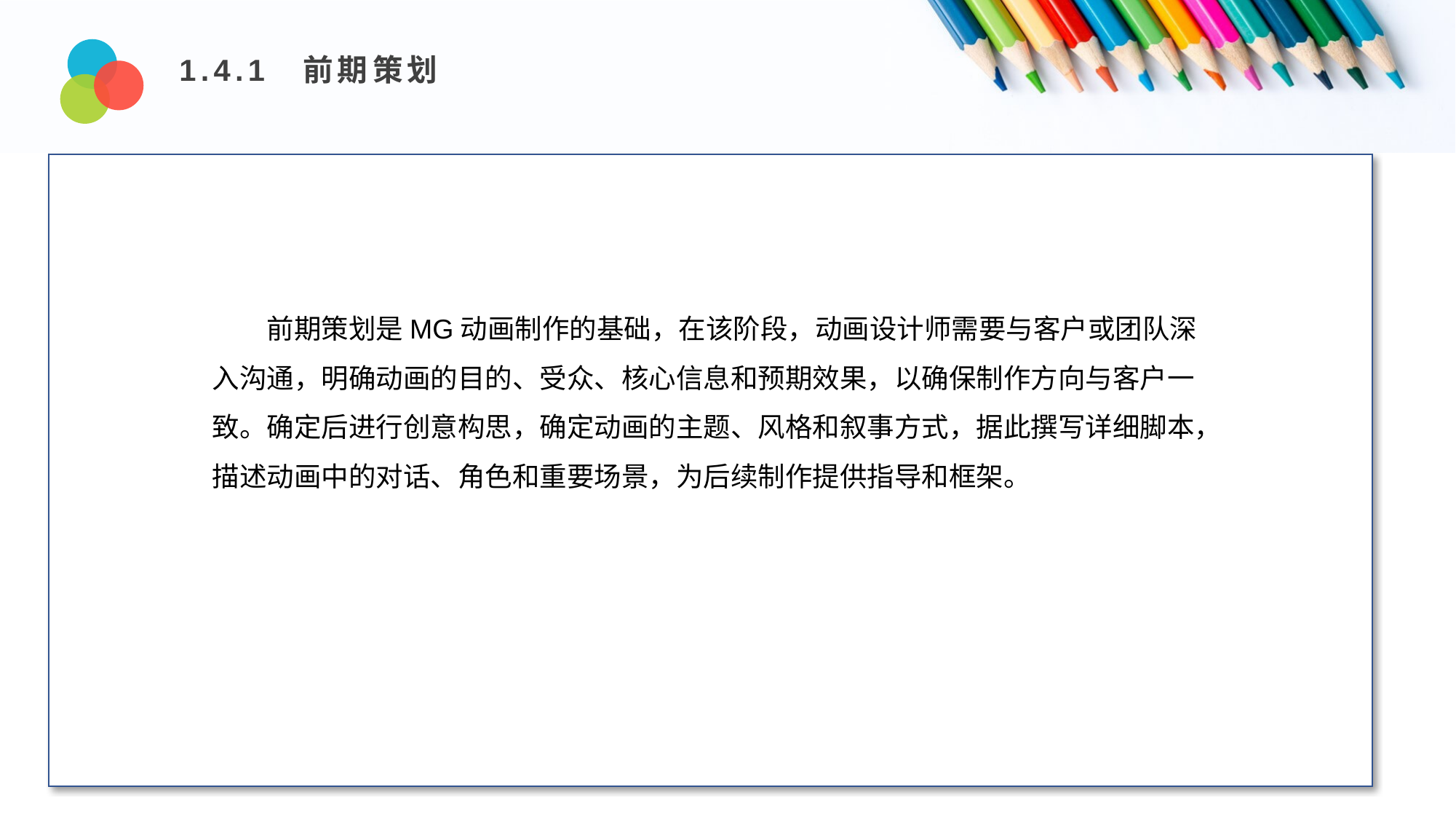

1.4.1  前期策划
Design and Production
前期策划是MG动画制作的基础，在该阶段，动画设计师需要与客户或团队深入沟通，明确动画的目的、受众、核心信息和预期效果，以确保制作方向与客户一致。确定后进行创意构思，确定动画的主题、风格和叙事方式，据此撰写详细脚本，描述动画中的对话、角色和重要场景，为后续制作提供指导和框架。